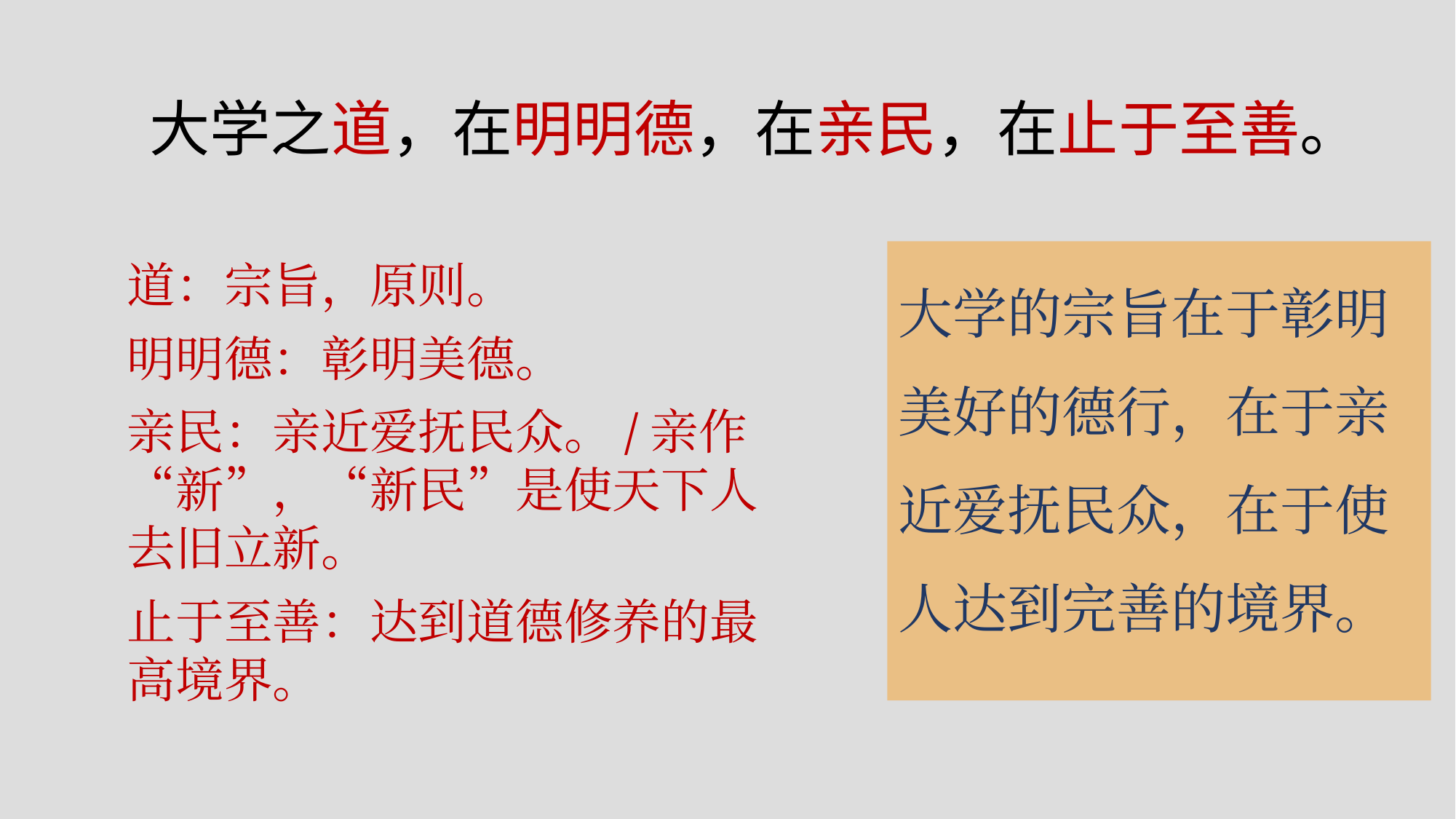

大学之道，在明明德，在亲民，在止于至善。
大学的宗旨在于彰明美好的德行，在于亲近爱抚民众，在于使人达到完善的境界。
道：宗旨，原则。
明明德：彰明美德。
亲民：亲近爱抚民众。/亲作“新”，“新民”是使天下人去旧立新。
止于至善：达到道德修养的最高境界。